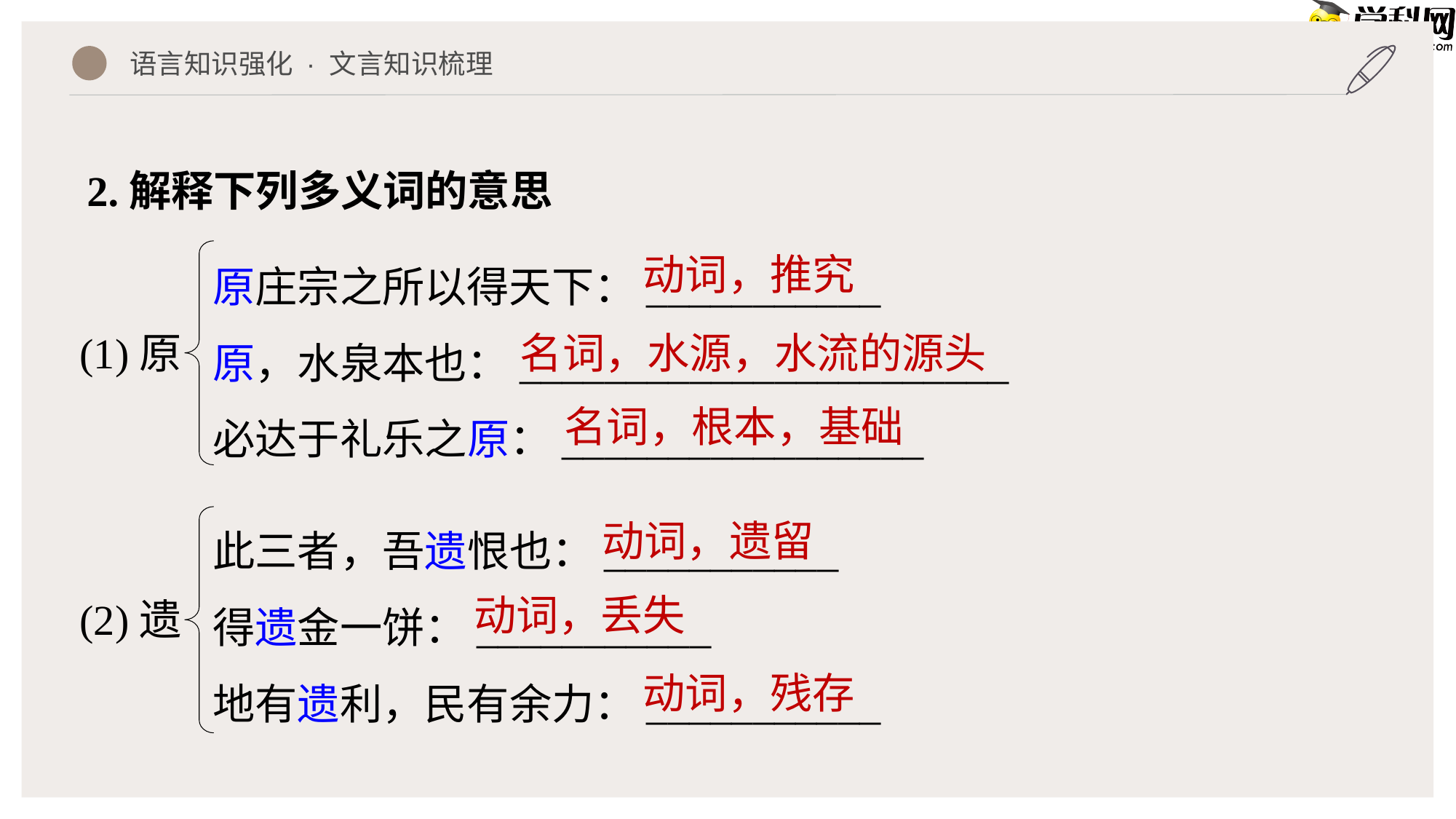

语言知识强化 · 文言知识梳理

2.解释下列多义词的意思
原庄宗之所以得天下：___________
原，水泉本也：_______________________
必达于礼乐之原：_________________

(1)原
动词，推究
名词，水源，水流的源头
名词，根本，基础
此三者，吾遗恨也：___________
得遗金一饼：___________
地有遗利，民有余力：___________

(2)遗
动词，遗留
动词，丢失
动词，残存